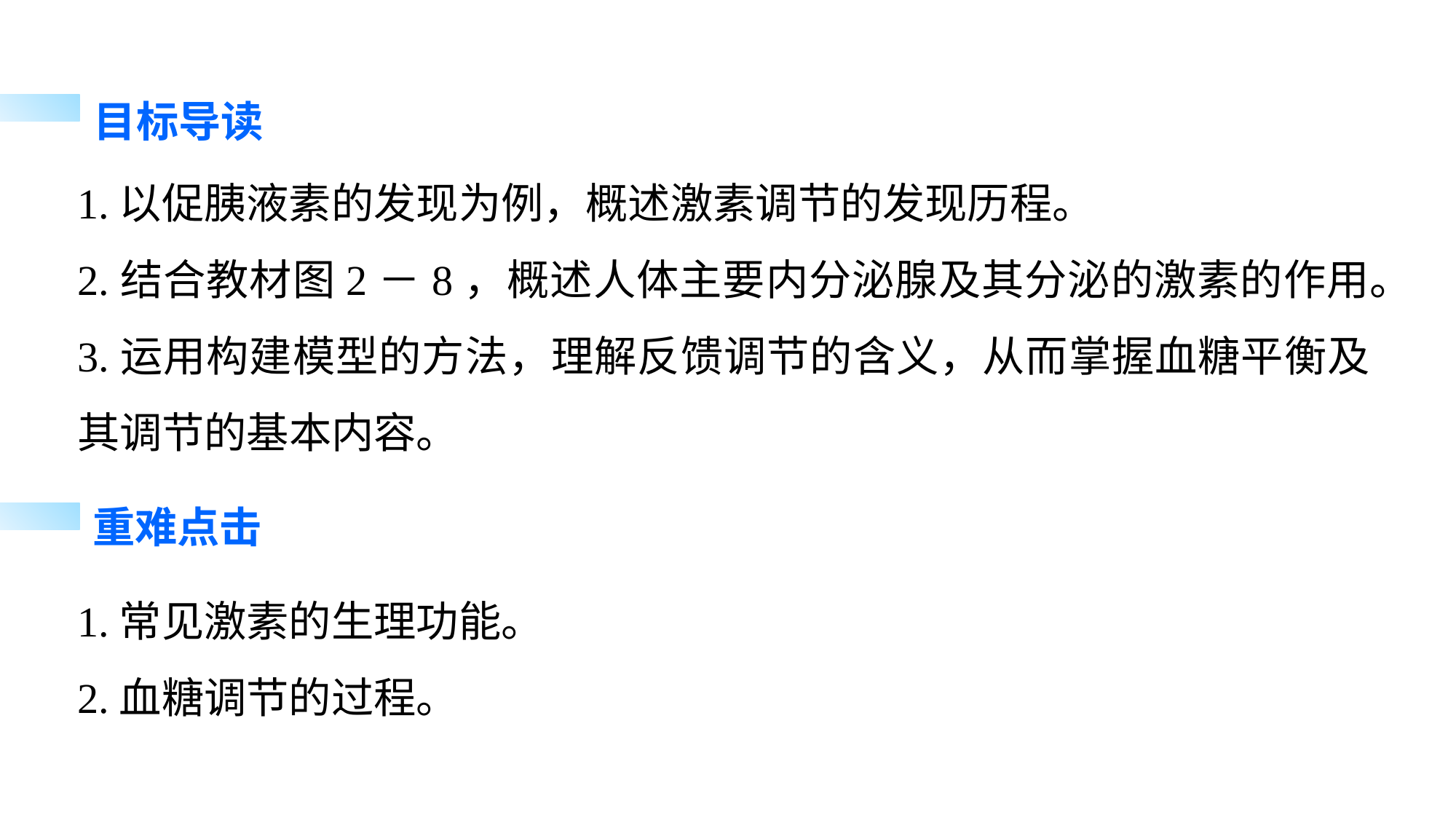

目标导读

1.以促胰液素的发现为例，概述激素调节的发现历程。
2.结合教材图2－8，概述人体主要内分泌腺及其分泌的激素的作用。
3.运用构建模型的方法，理解反馈调节的含义，从而掌握血糖平衡及其调节的基本内容。
重难点击

1.常见激素的生理功能。
2.血糖调节的过程。